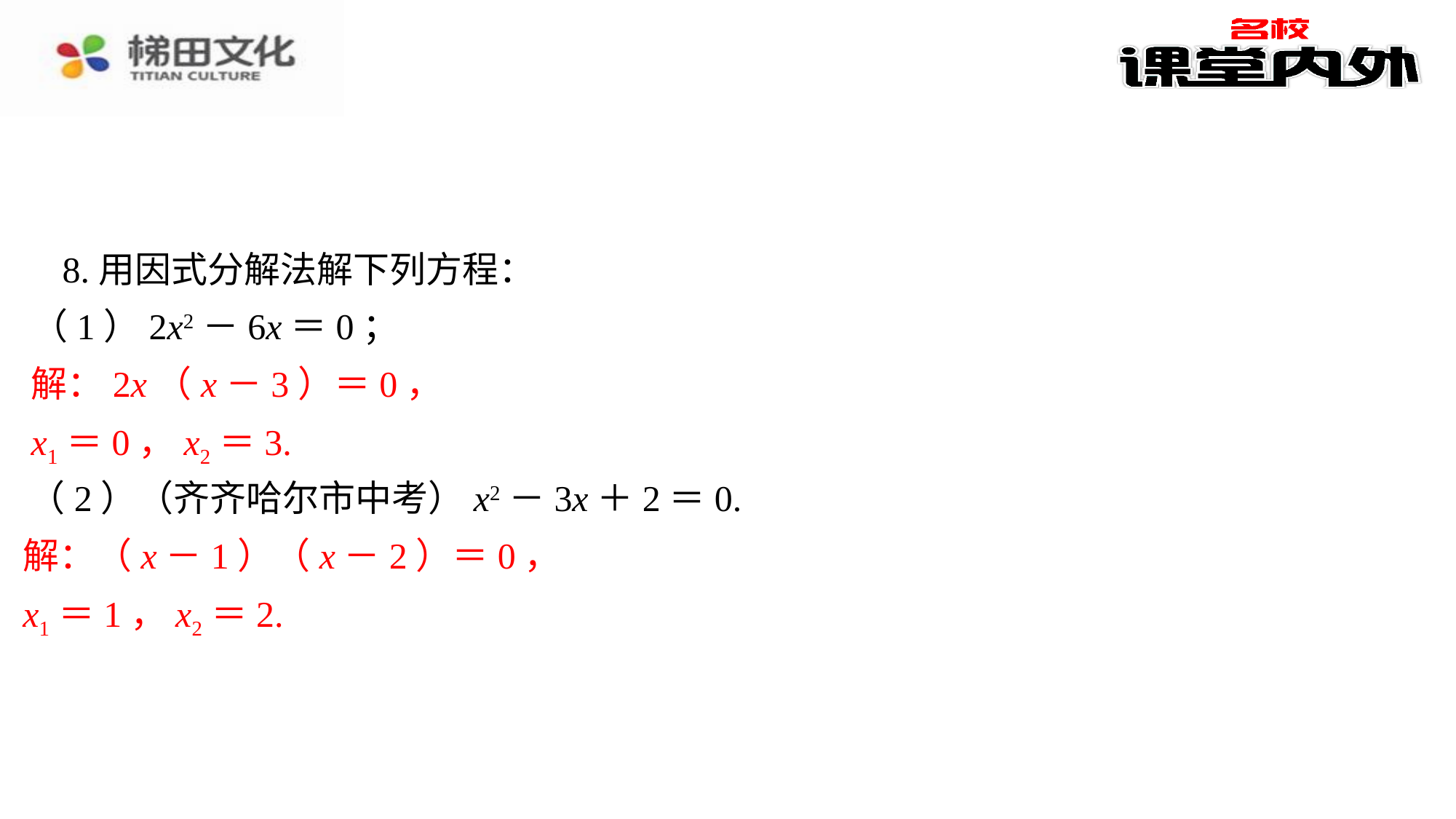

8.用因式分解法解下列方程：
（1）2x2－6x＝0；
解：2x（x－3）＝0，
x1＝0，x2＝3.
（2）（齐齐哈尔市中考）x2－3x＋2＝0.
解：（x－1）（x－2）＝0，
x1＝1，x2＝2.